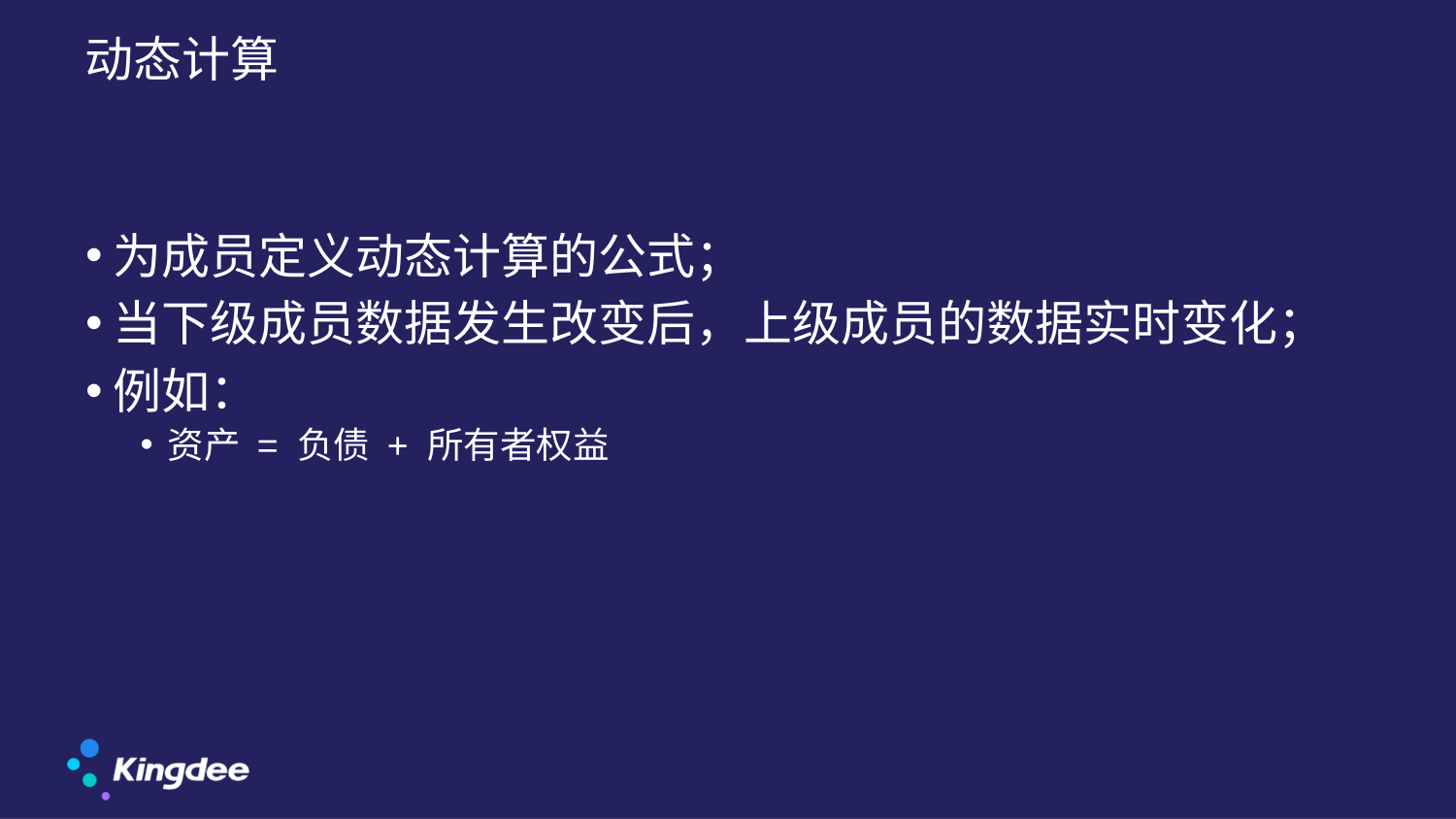

# 动态计算
为成员定义动态计算的公式；
当下级成员数据发生改变后，上级成员的数据实时变化；
例如：
资产 = 负债 + 所有者权益